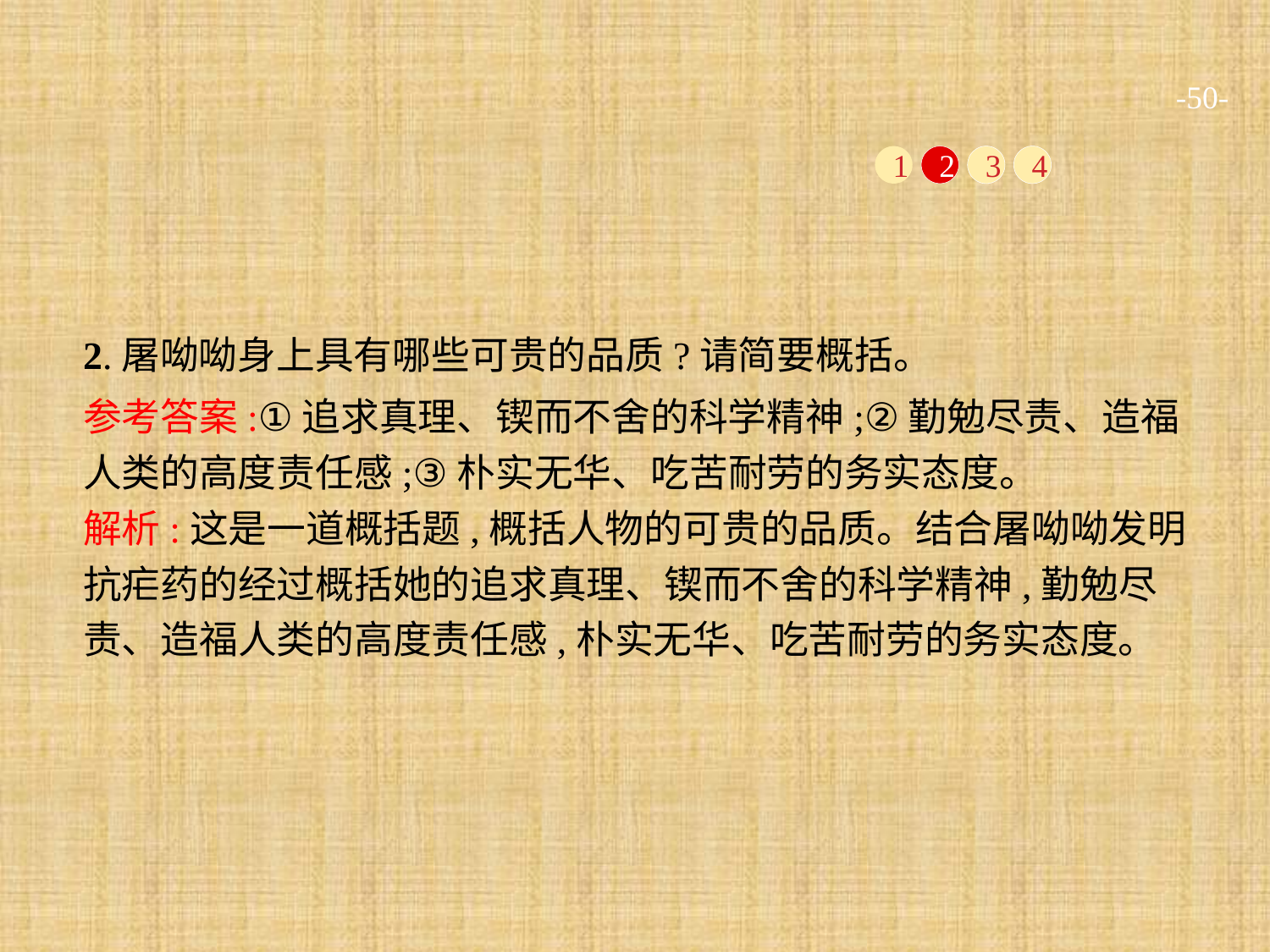

-50-
1
2
3
4
2.屠呦呦身上具有哪些可贵的品质?请简要概括。
参考答案:①追求真理、锲而不舍的科学精神;②勤勉尽责、造福人类的高度责任感;③朴实无华、吃苦耐劳的务实态度。
解析:这是一道概括题,概括人物的可贵的品质。结合屠呦呦发明抗疟药的经过概括她的追求真理、锲而不舍的科学精神,勤勉尽责、造福人类的高度责任感,朴实无华、吃苦耐劳的务实态度。